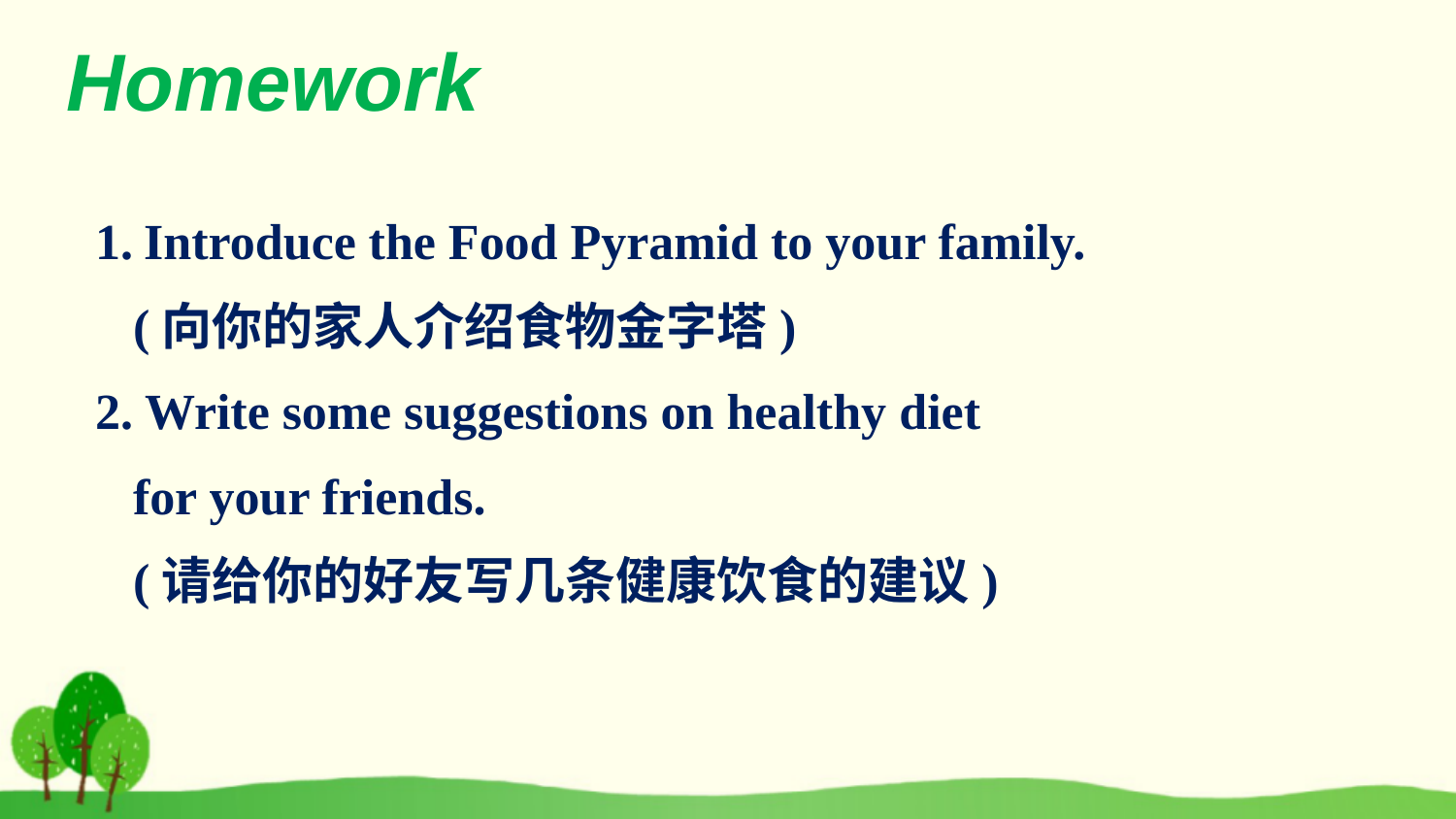

Homework
Introduce the Food Pyramid to your family.
   (向你的家人介绍食物金字塔)
2. Write some suggestions on healthy diet
   for your friends.
   (请给你的好友写几条健康饮食的建议)